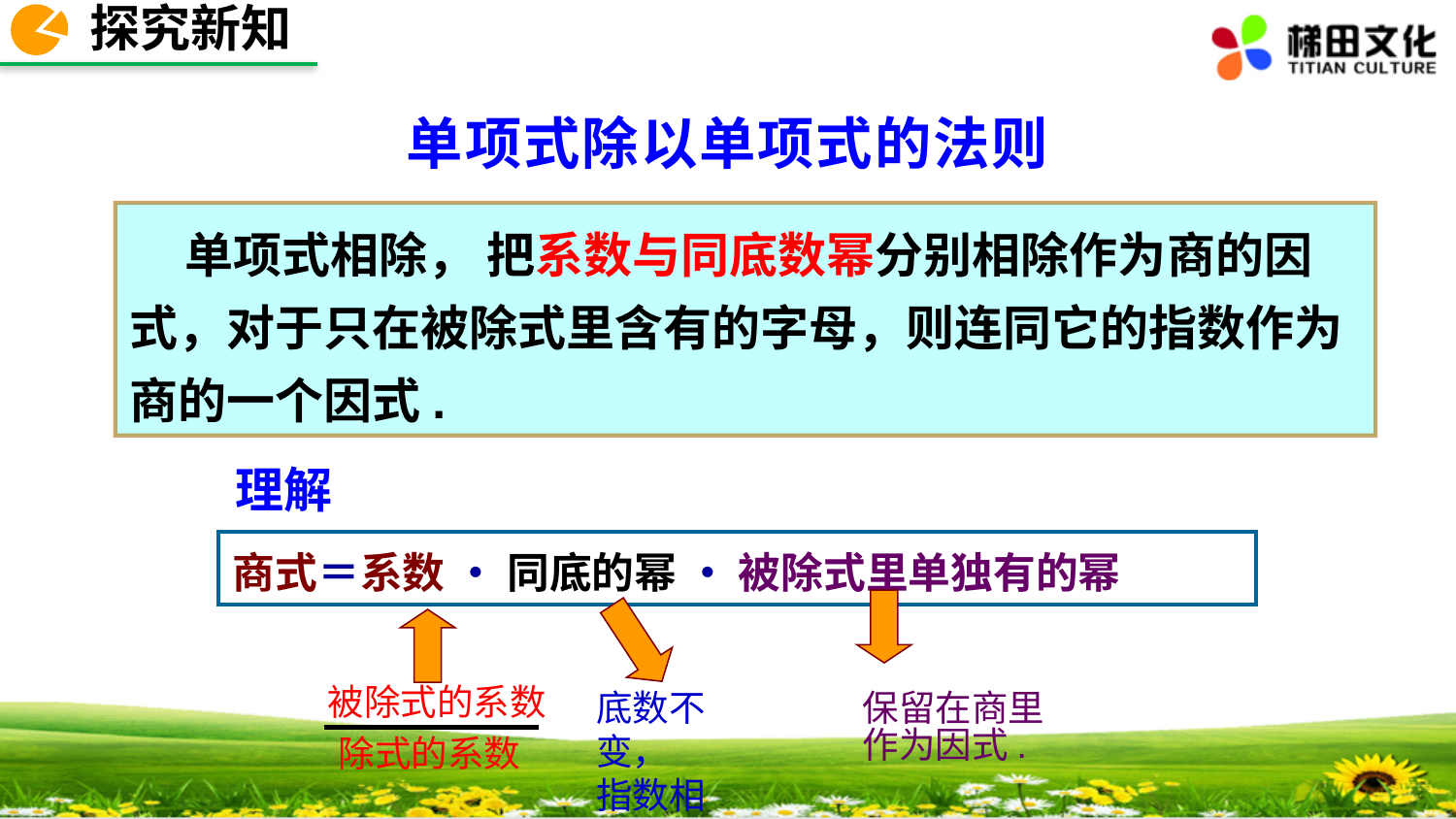

探究新知

单项式除以单项式的法则
    单项式相除， 把系数与同底数幂分别相除作为商的因式，对于只在被除式里含有的字母，则连同它的指数作为商的一个因式.
理解
商式＝系数 • 同底的幂 • 被除式里单独有的幂

被除式的系数
除式的系数
底数不变，
指数相减.
保留在商里
作为因式.